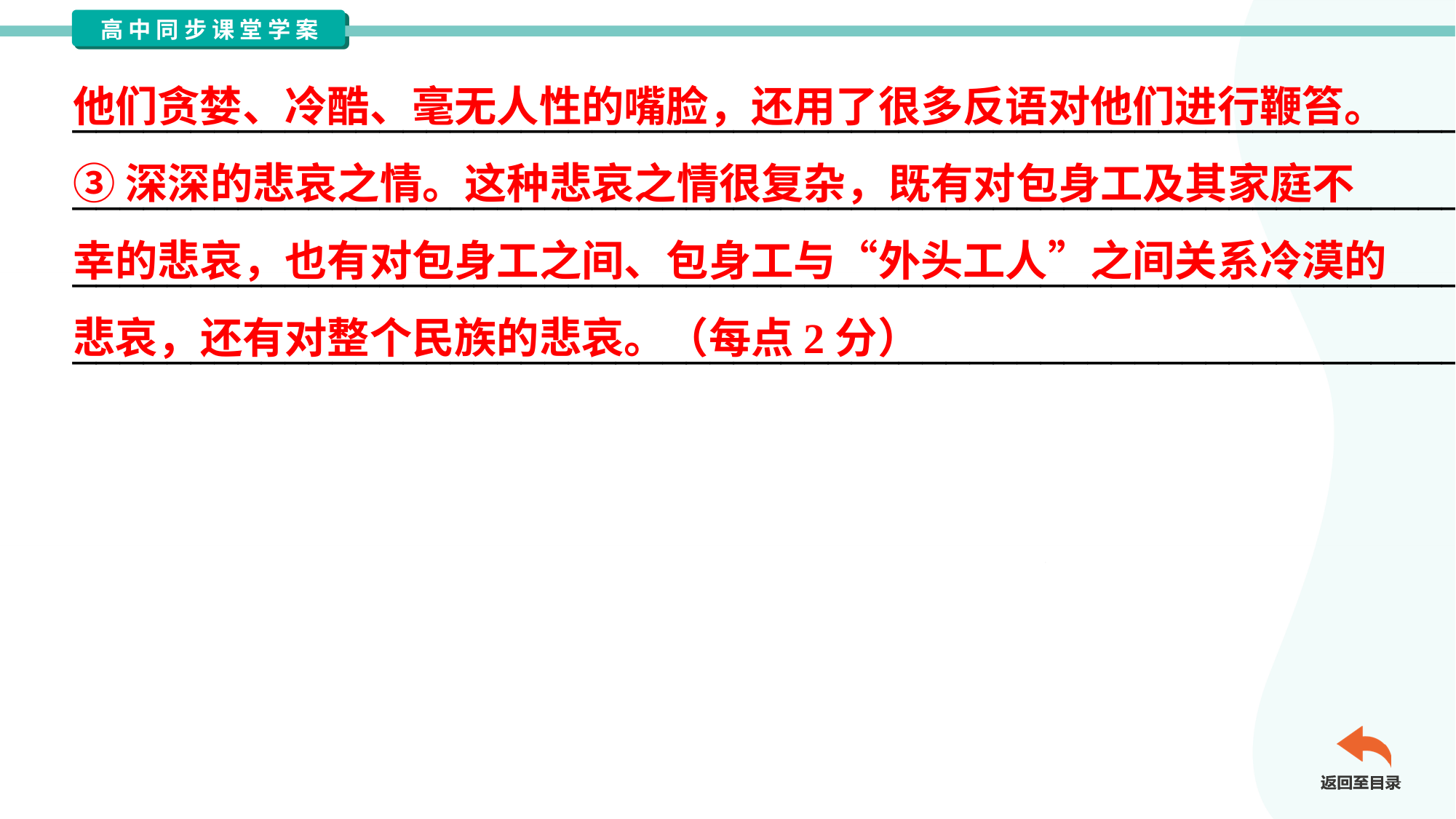

他们贪婪、冷酷、毫无人性的嘴脸，还用了很多反语对他们进行鞭笞。
③深深的悲哀之情。这种悲哀之情很复杂，既有对包身工及其家庭不
幸的悲哀，也有对包身工之间、包身工与“外头工人”之间关系冷漠的
悲哀，还有对整个民族的悲哀。（每点2分）
_____________________________________________________________
_____________________________________________________________
_____________________________________________________________
_____________________________________________________________